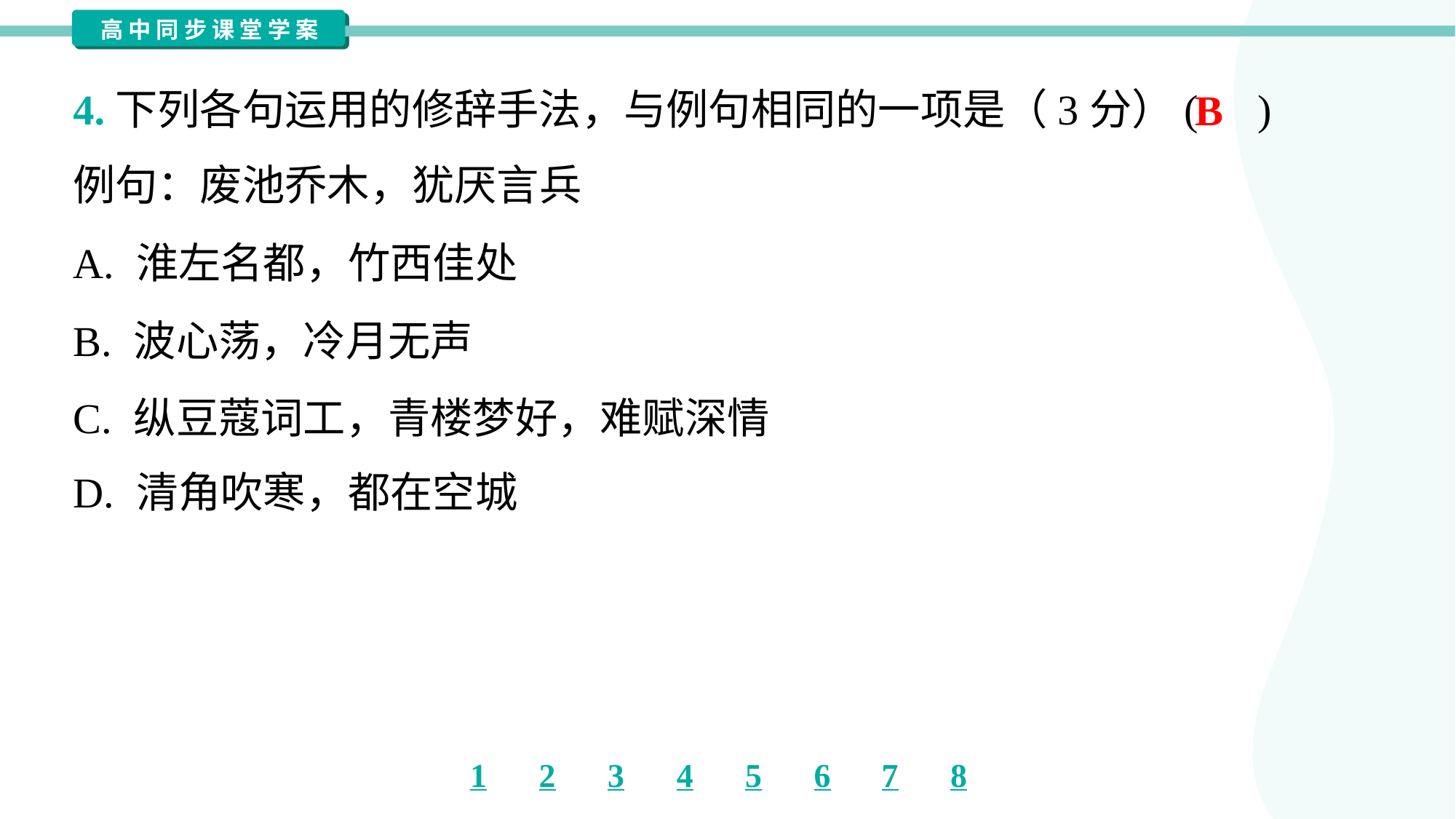

4.下列各句运用的修辞手法，与例句相同的一项是（3分）(     )
例句：废池乔木，犹厌言兵
B
A. 淮左名都，竹西佳处
B. 波心荡，冷月无声
C. 纵豆蔻词工，青楼梦好，难赋深情
D. 清角吹寒，都在空城